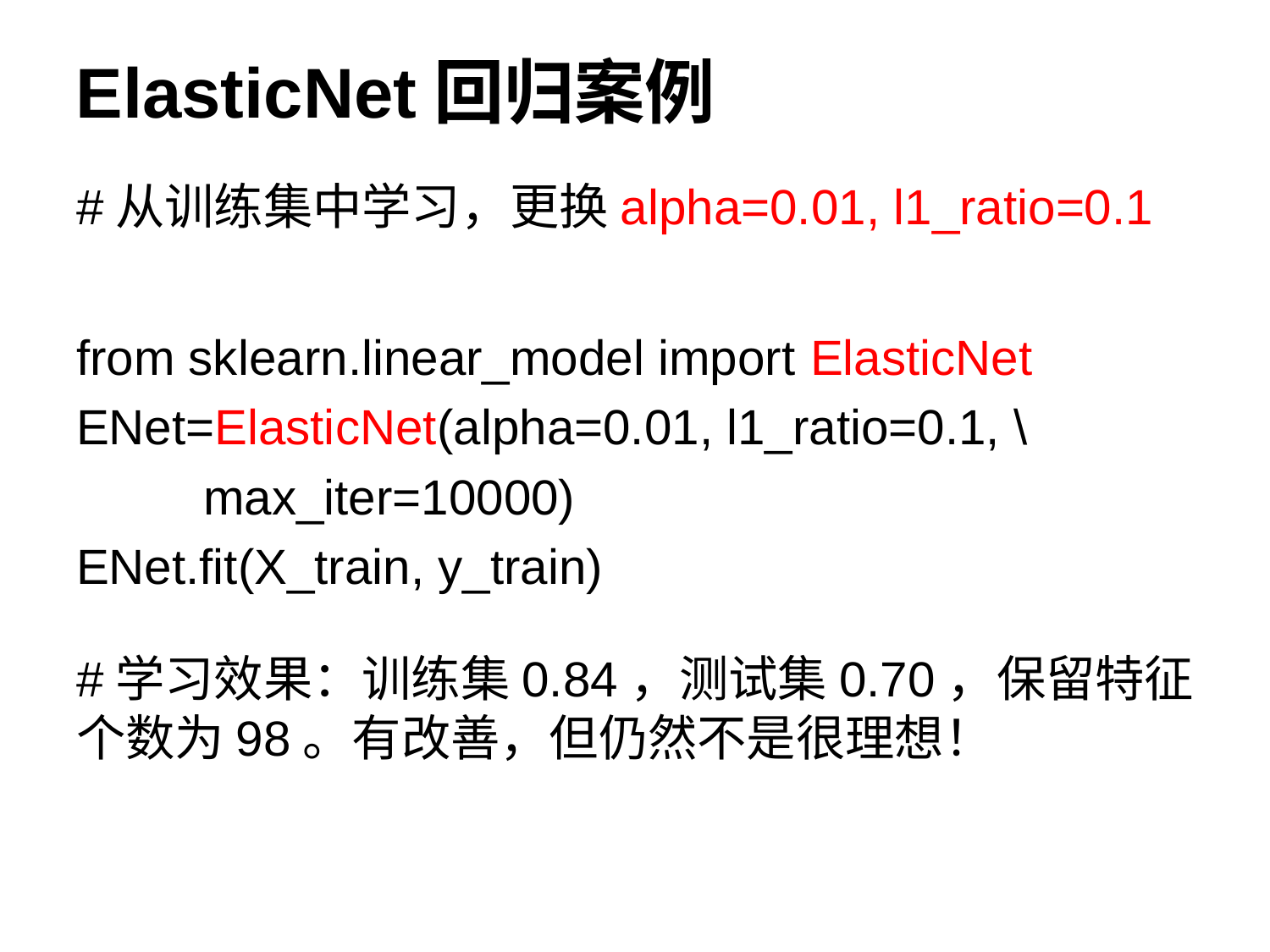

# ElasticNet回归案例
#从训练集中学习，更换alpha=0.01, l1_ratio=0.1

from sklearn.linear_model import ElasticNet
ENet=ElasticNet(alpha=0.01, l1_ratio=0.1, \
	max_iter=10000)
ENet.fit(X_train, y_train)
#学习效果：训练集0.84，测试集0.70，保留特征个数为98。有改善，但仍然不是很理想！